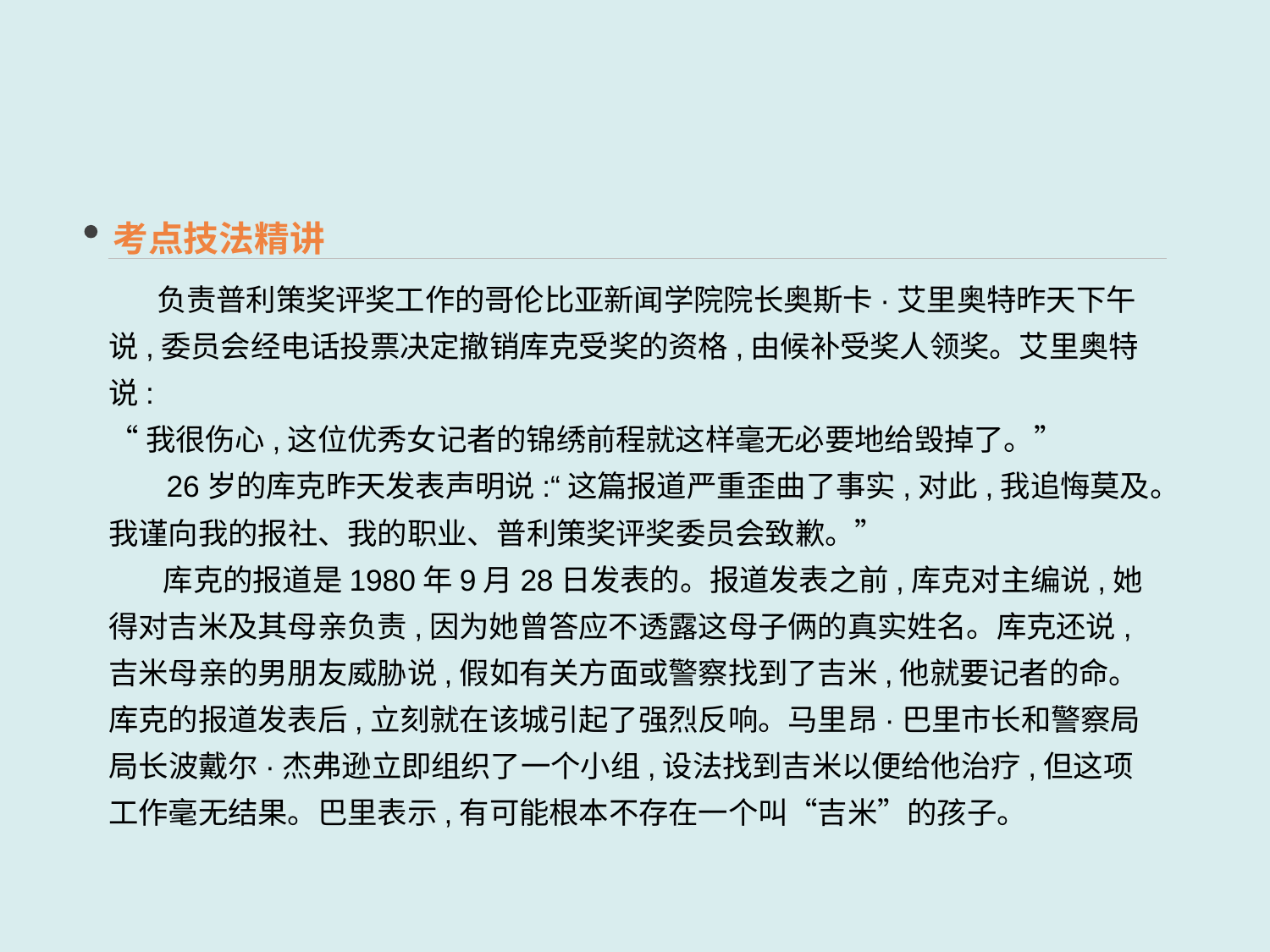

考点技法精讲

      负责普利策奖评奖工作的哥伦比亚新闻学院院长奥斯卡·艾里奥特昨天下午说,委员会经电话投票决定撤销库克受奖的资格,由候补受奖人领奖。艾里奥特说:
“我很伤心,这位优秀女记者的锦绣前程就这样毫无必要地给毁掉了。”
       26岁的库克昨天发表声明说:“这篇报道严重歪曲了事实,对此,我追悔莫及。我谨向我的报社、我的职业、普利策奖评奖委员会致歉。”
       库克的报道是1980年9月28日发表的。报道发表之前,库克对主编说,她得对吉米及其母亲负责,因为她曾答应不透露这母子俩的真实姓名。库克还说,吉米母亲的男朋友威胁说,假如有关方面或警察找到了吉米,他就要记者的命。库克的报道发表后,立刻就在该城引起了强烈反响。马里昂·巴里市长和警察局局长波戴尔·杰弗逊立即组织了一个小组,设法找到吉米以便给他治疗,但这项工作毫无结果。巴里表示,有可能根本不存在一个叫“吉米”的孩子。